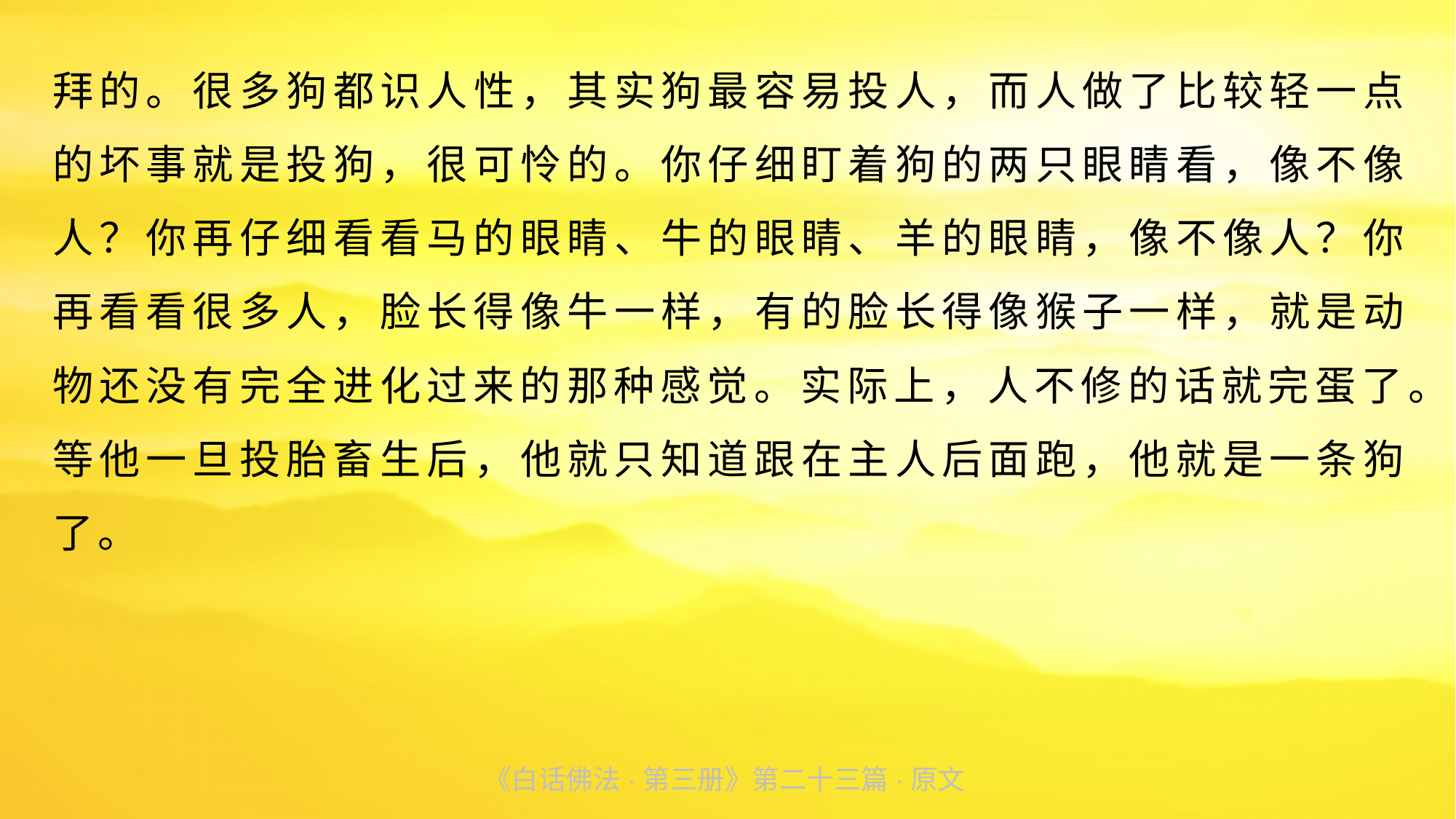

拜的。很多狗都识人性，其实狗最容易投人，而人做了比较轻一点的坏事就是投狗，很可怜的。你仔细盯着狗的两只眼睛看，像不像人？你再仔细看看马的眼睛、牛的眼睛、羊的眼睛，像不像人？你再看看很多人，脸长得像牛一样，有的脸长得像猴子一样，就是动物还没有完全进化过来的那种感觉。实际上，人不修的话就完蛋了。等他一旦投胎畜生后，他就只知道跟在主人后面跑，他就是一条狗了。
《白话佛法·第三册》第二十三篇·原文